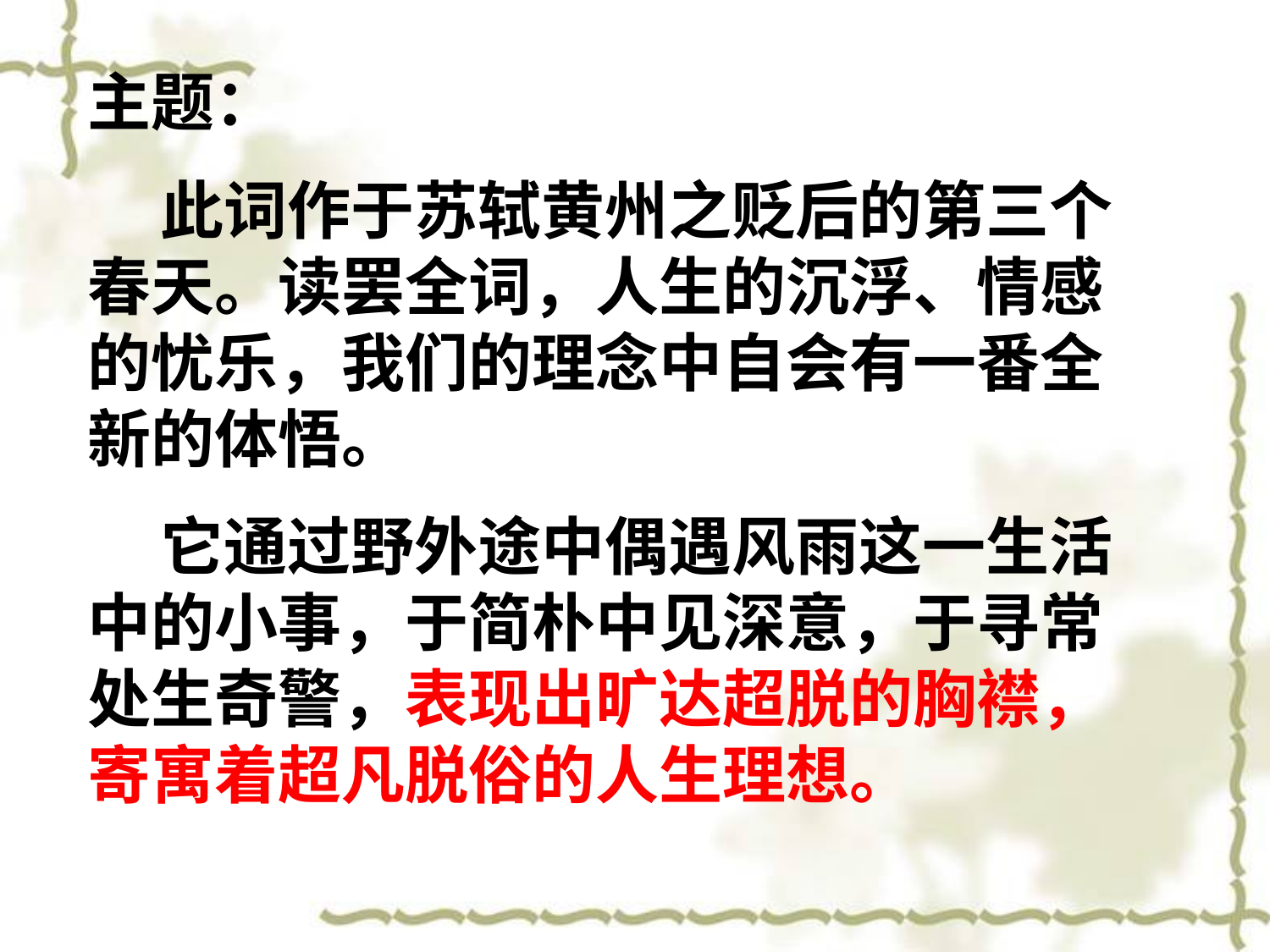

主题：
    此词作于苏轼黄州之贬后的第三个春天。读罢全词，人生的沉浮、情感的忧乐，我们的理念中自会有一番全新的体悟。
    它通过野外途中偶遇风雨这一生活中的小事，于简朴中见深意，于寻常处生奇警，表现出旷达超脱的胸襟，寄寓着超凡脱俗的人生理想。